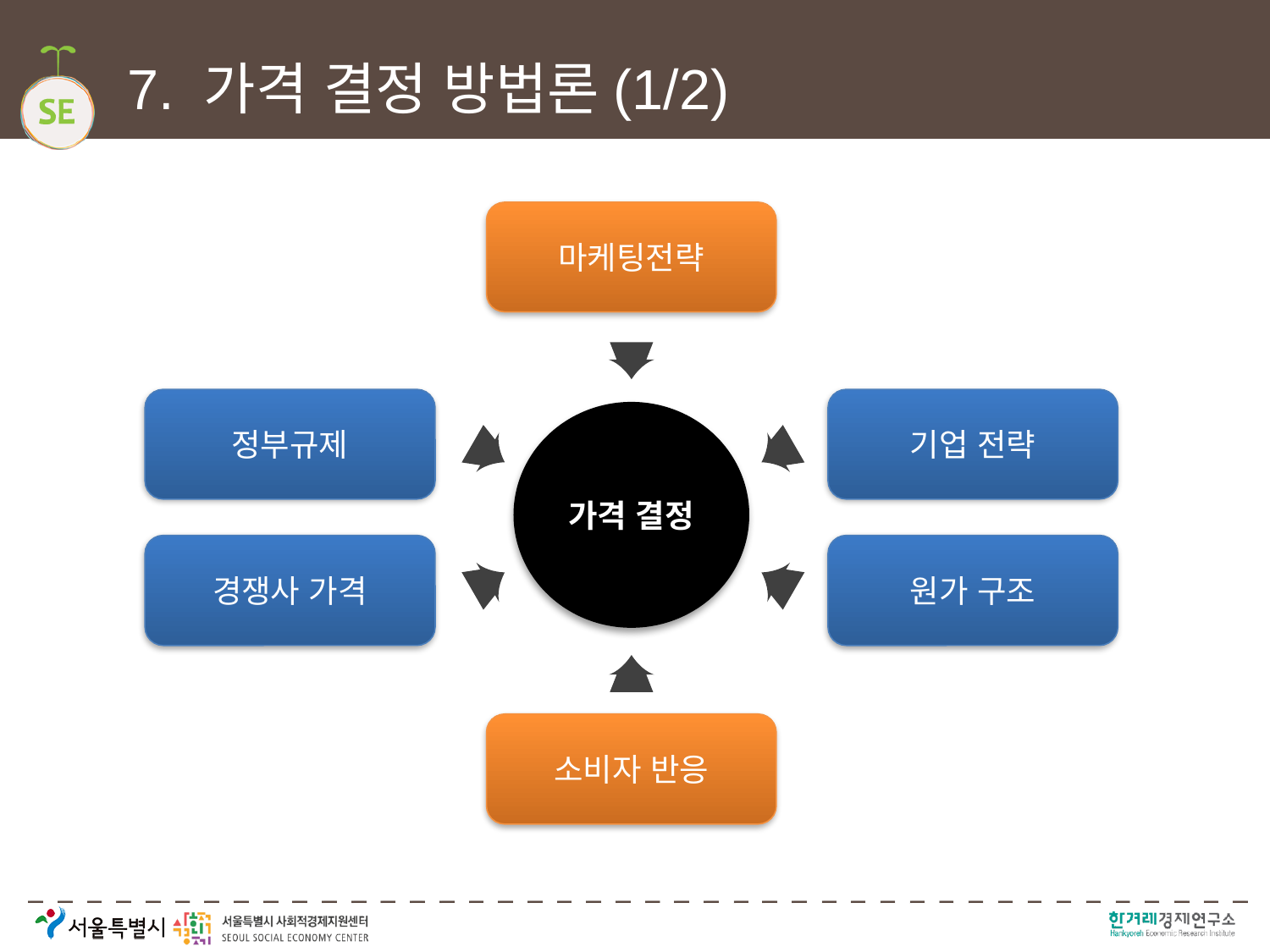

# 7. 가격 결정 방법론(1/2)
마케팅전략

정부규제
기업 전략
가격 결정

경쟁사 가격
원가 구조

소비자 반응